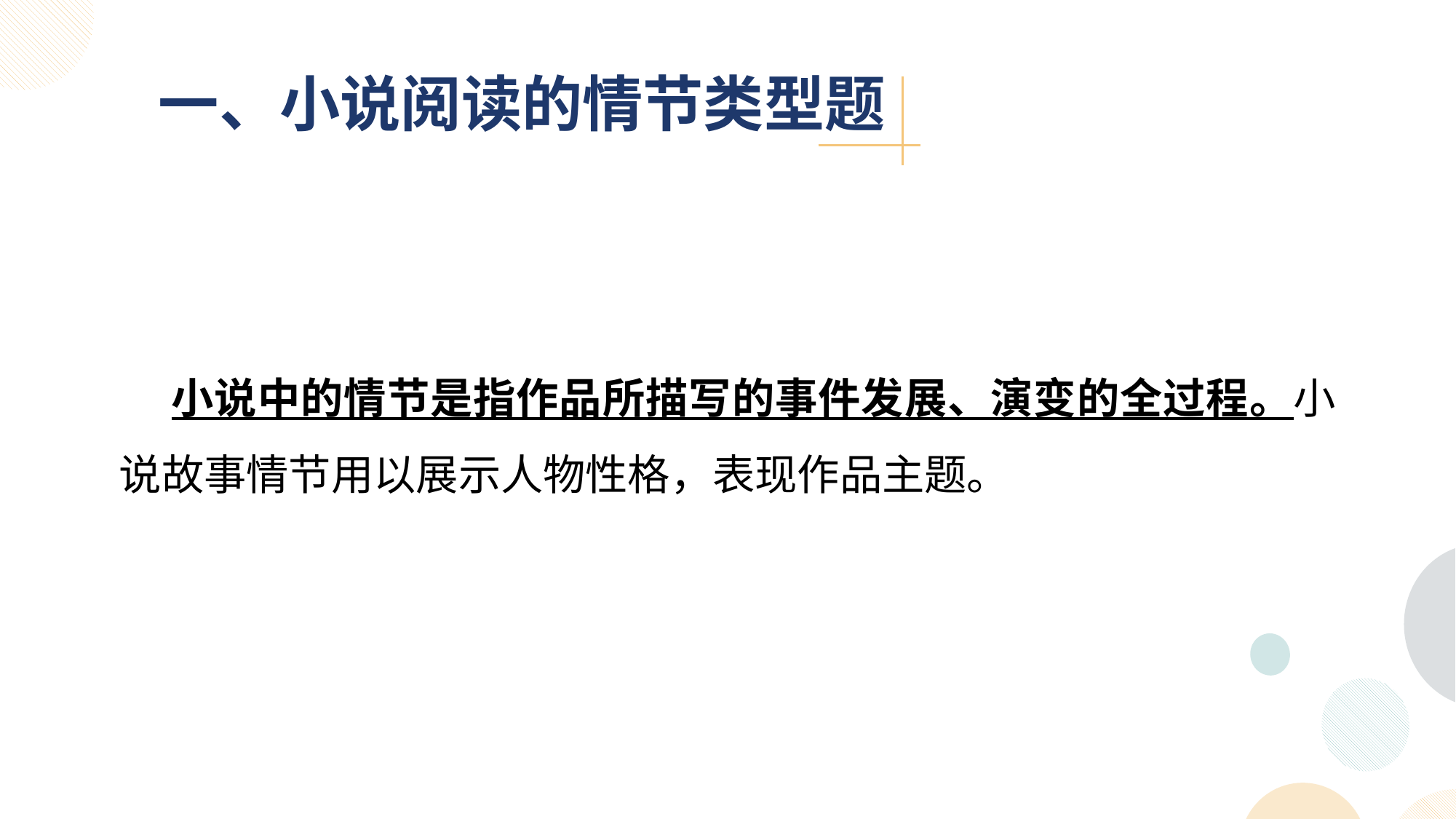

一、小说阅读的情节类型题
    小说中的情节是指作品所描写的事件发展、演变的全过程。小说故事情节用以展示人物性格，表现作品主题。